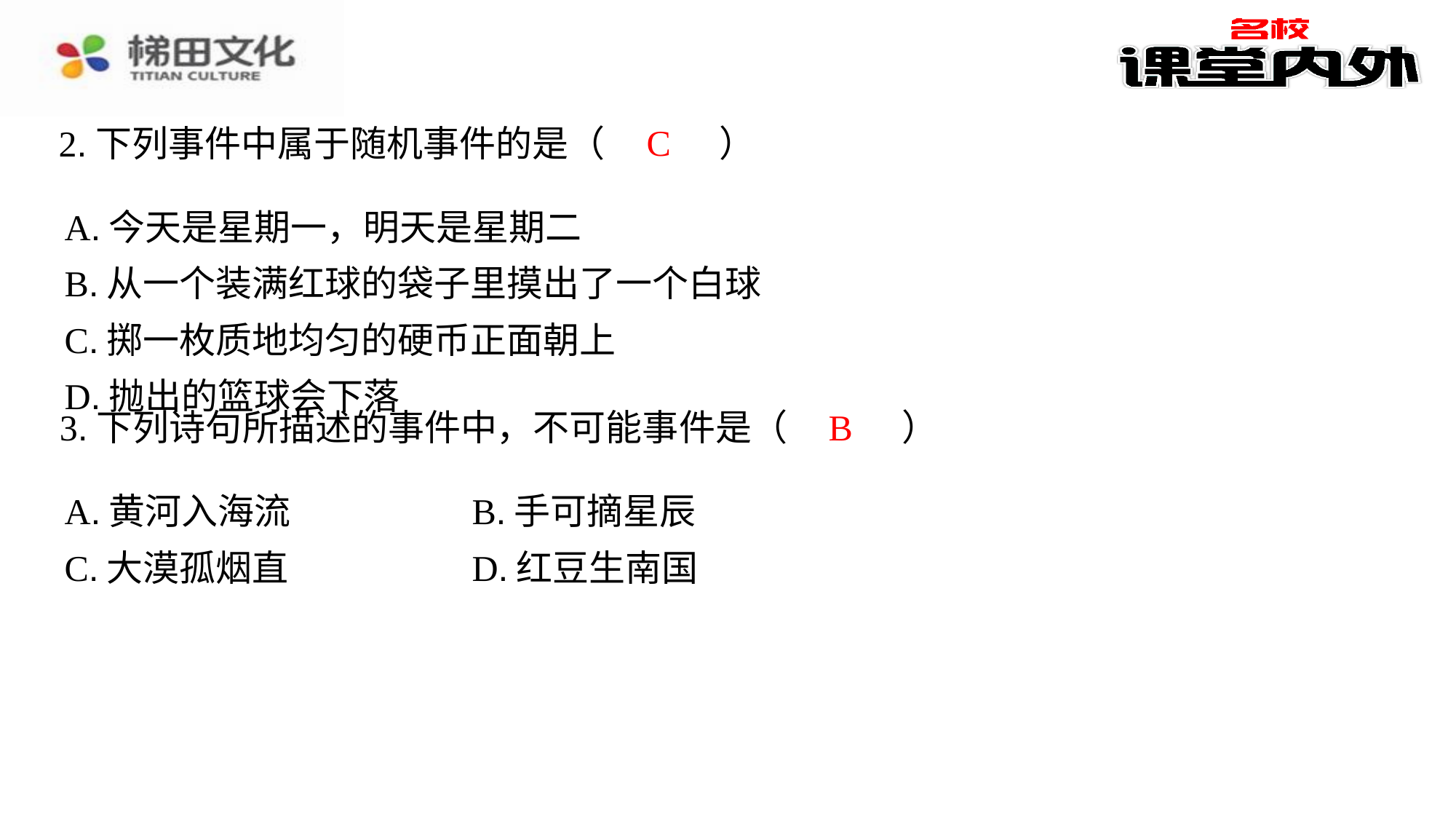

C
2.下列事件中属于随机事件的是（　C　）
| A.今天是星期一，明天是星期二 |
| --- |
| B.从一个装满红球的袋子里摸出了一个白球 |
| C.掷一枚质地均匀的硬币正面朝上 |
| D.抛出的篮球会下落 |
B
3.下列诗句所描述的事件中，不可能事件是（　B　）
| A.黄河入海流 | B.手可摘星辰 |
| --- | --- |
| C.大漠孤烟直 | D.红豆生南国 |